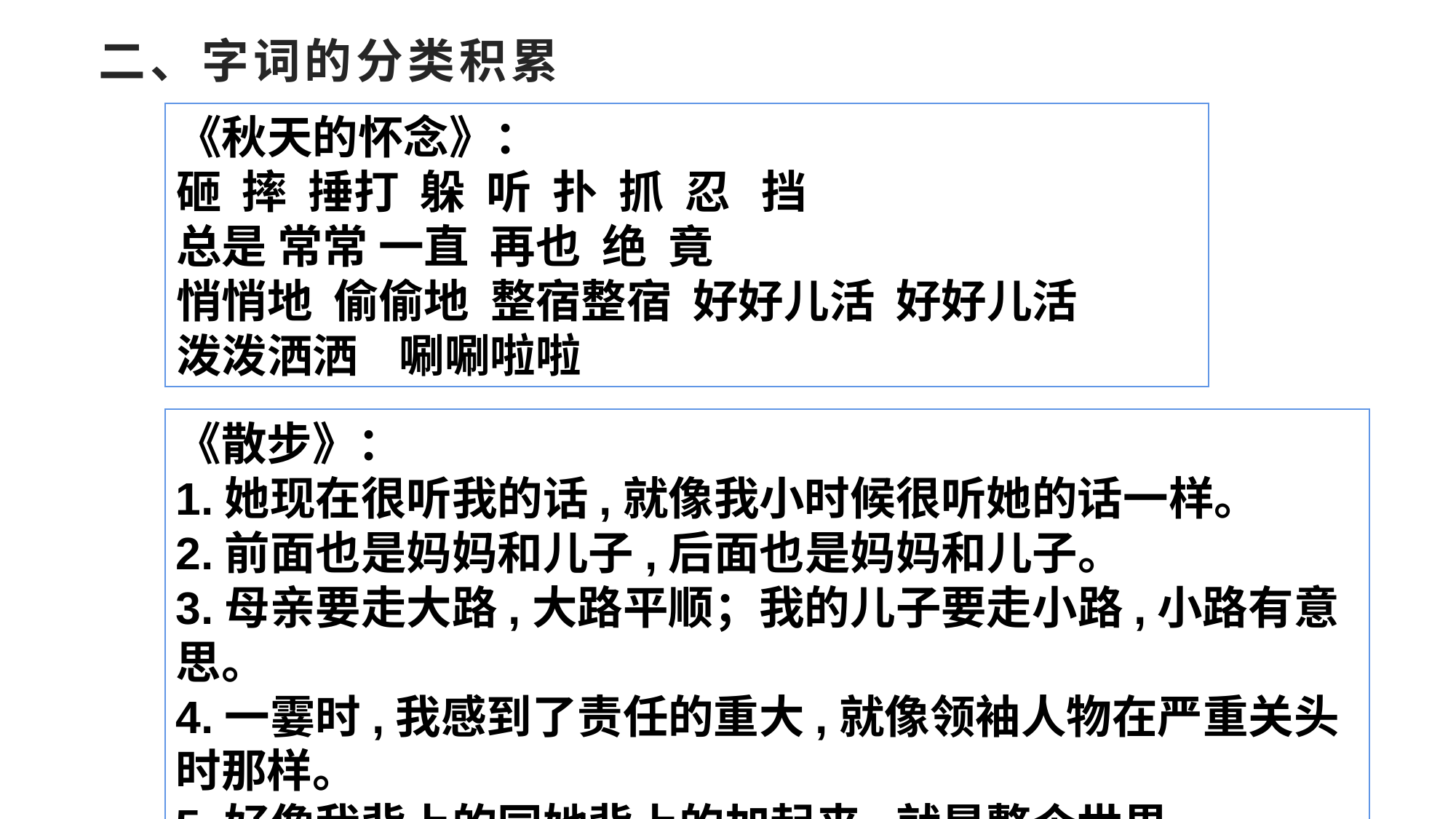

# 二、字词的分类积累
《秋天的怀念》：
砸  摔  捶打  躲  听  扑  抓  忍   挡
总是 常常 一直  再也  绝  竟
悄悄地  偷偷地  整宿整宿  好好儿活  好好儿活
泼泼洒洒    唰唰啦啦
《散步》：
1.她现在很听我的话,就像我小时候很听她的话一样。
2.前面也是妈妈和儿子,后面也是妈妈和儿子。
3.母亲要走大路,大路平顺；我的儿子要走小路,小路有意思。
4.一霎时,我感到了责任的重大,就像领袖人物在严重关头时那样。
5.好像我背上的同她背上的加起来,就是整个世界。